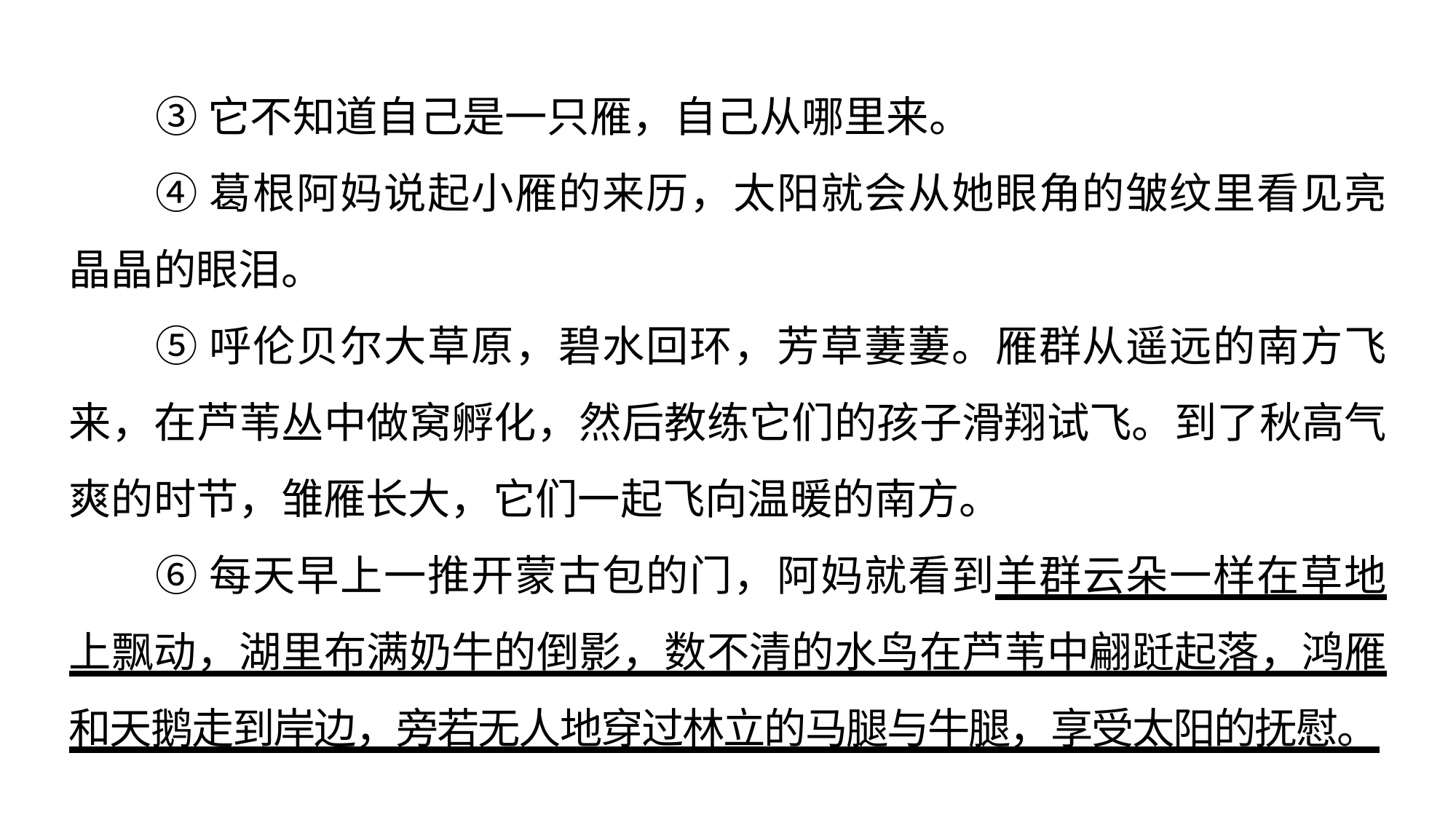

③它不知道自己是一只雁，自己从哪里来。
④葛根阿妈说起小雁的来历，太阳就会从她眼角的皱纹里看见亮晶晶的眼泪。
⑤呼伦贝尔大草原，碧水回环，芳草萋萋。雁群从遥远的南方飞来，在芦苇丛中做窝孵化，然后教练它们的孩子滑翔试飞。到了秋高气爽的时节，雏雁长大，它们一起飞向温暖的南方。
⑥每天早上一推开蒙古包的门，阿妈就看到羊群云朵一样在草地上飘动，湖里布满奶牛的倒影，数不清的水鸟在芦苇中翩跹起落，鸿雁和天鹅走到岸边，旁若无人地穿过林立的马腿与牛腿，享受太阳的抚慰。